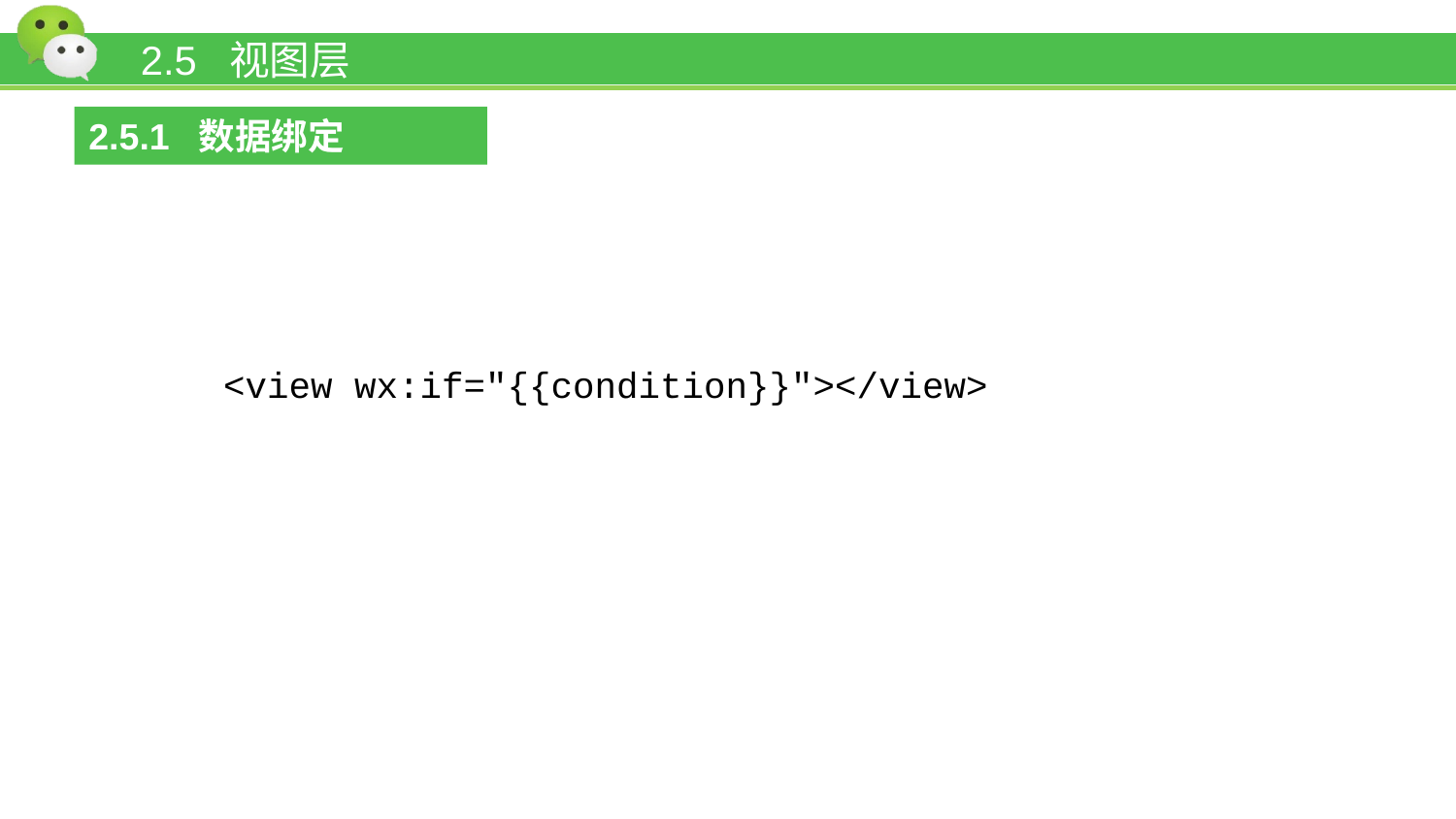

# 2.5  视图层
2.5.1  数据绑定
<view wx:if="{{condition}}"></view>